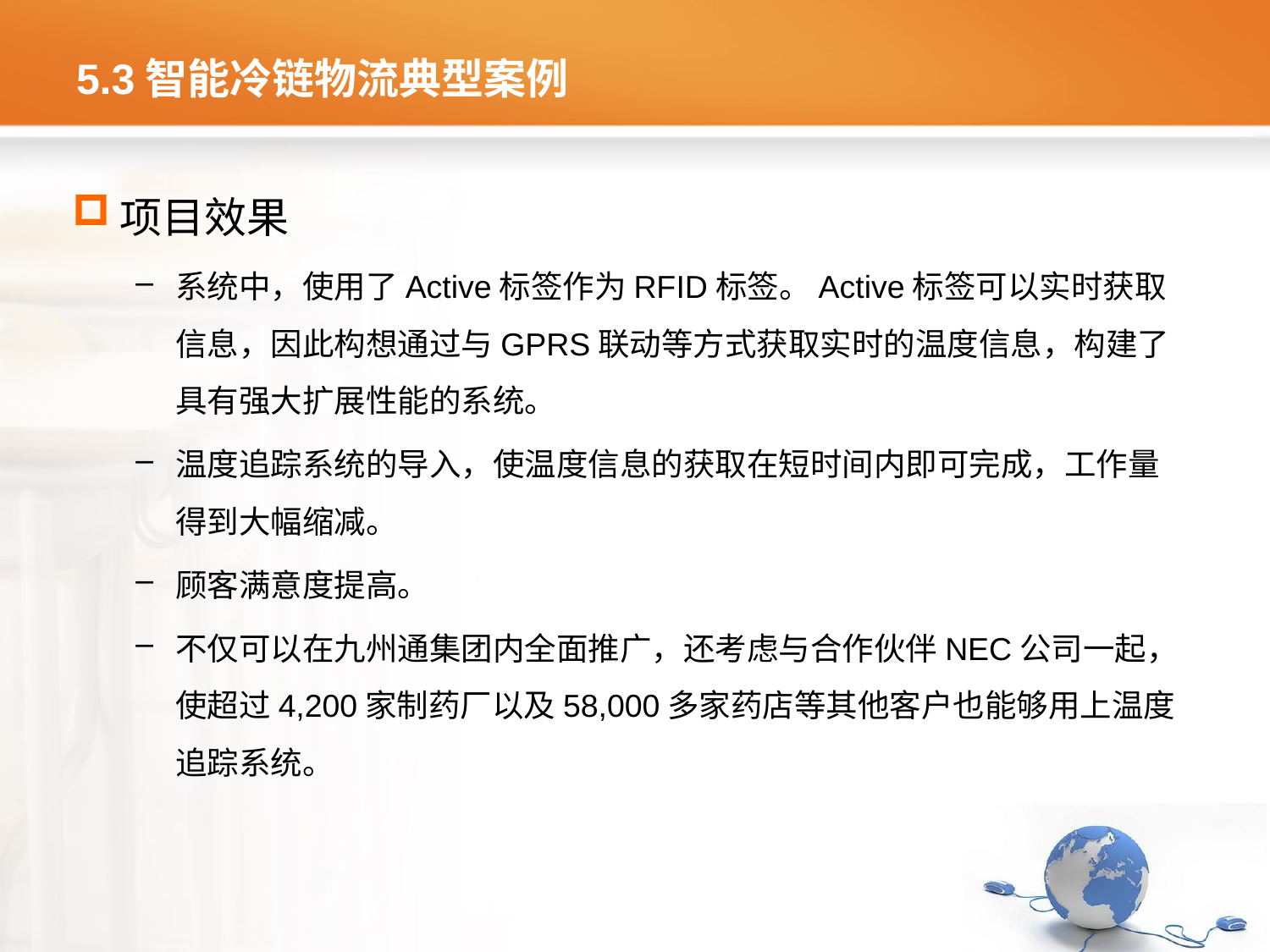

# 5.3智能冷链物流典型案例
项目效果
系统中，使用了Active标签作为RFID标签。Active标签可以实时获取信息，因此构想通过与GPRS联动等方式获取实时的温度信息，构建了具有强大扩展性能的系统。
温度追踪系统的导入，使温度信息的获取在短时间内即可完成，工作量得到大幅缩减。
顾客满意度提高。
不仅可以在九州通集团内全面推广，还考虑与合作伙伴NEC公司一起，使超过4,200家制药厂以及58,000多家药店等其他客户也能够用上温度追踪系统。